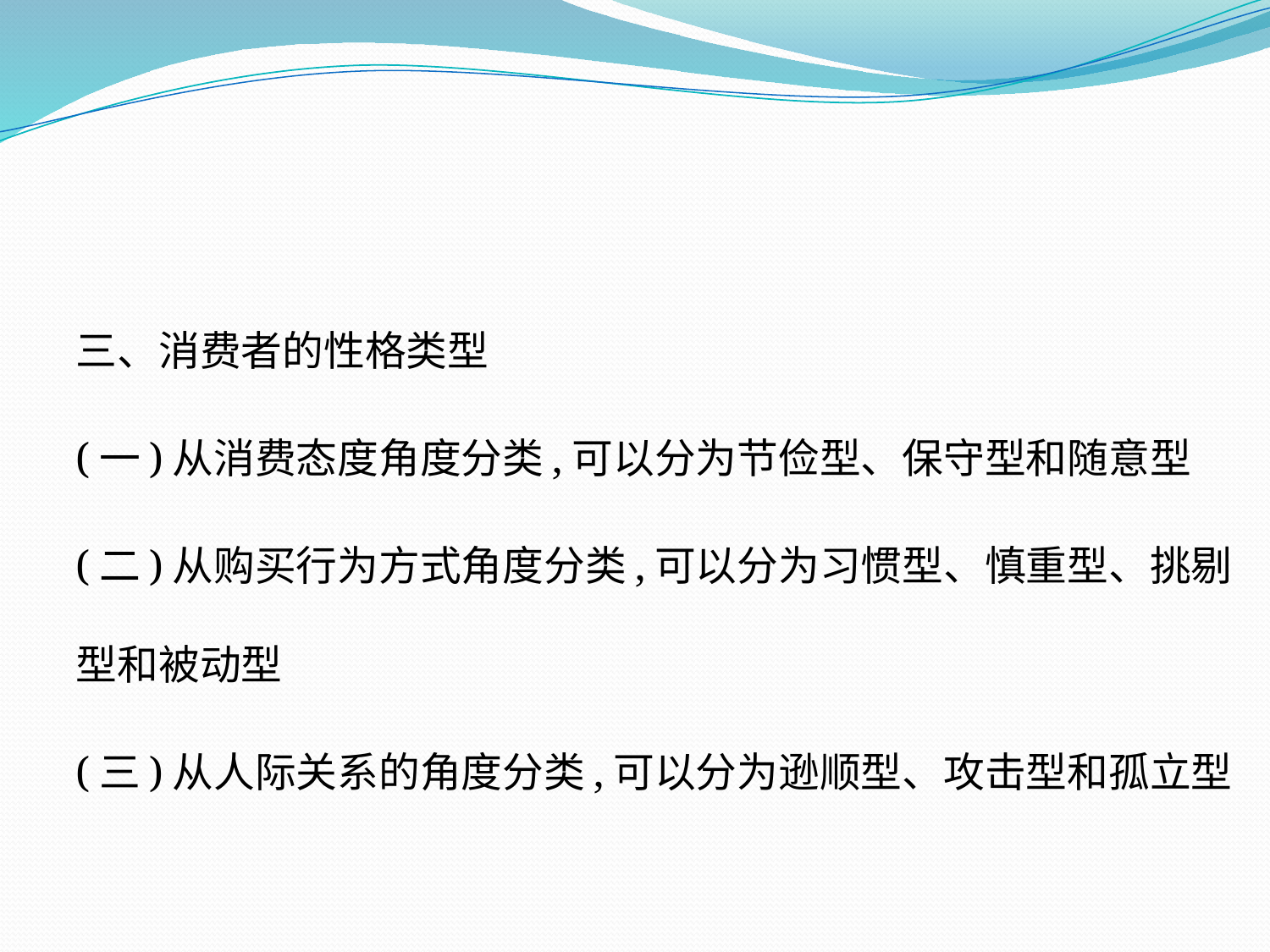

三、消费者的性格类型
(一)从消费态度角度分类,可以分为节俭型、保守型和随意型
(二)从购买行为方式角度分类,可以分为习惯型、慎重型、挑剔型和被动型
(三)从人际关系的角度分类,可以分为逊顺型、攻击型和孤立型